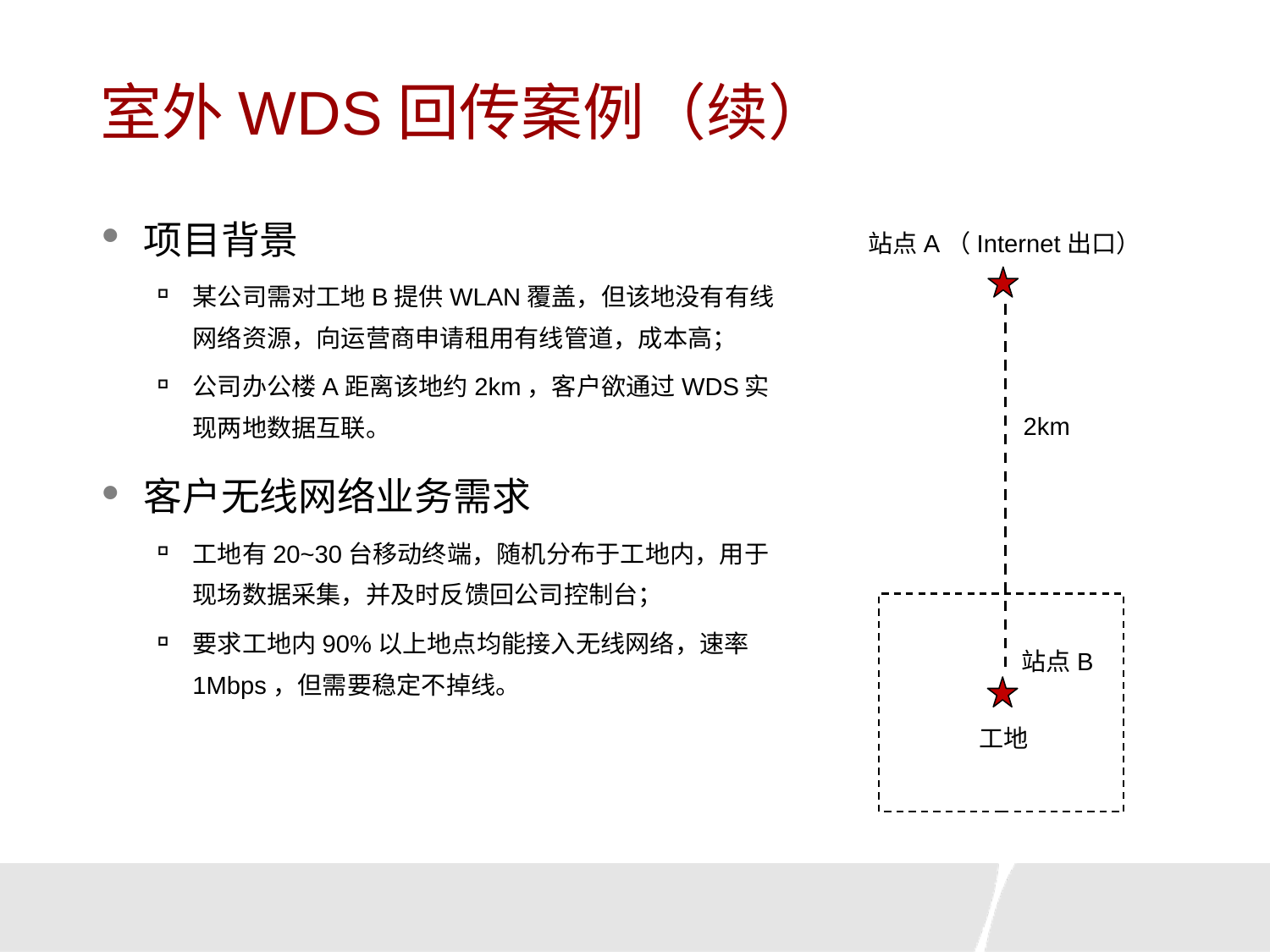

# 室外WDS回传案例（续）
项目背景
某公司需对工地B提供WLAN覆盖，但该地没有有线网络资源，向运营商申请租用有线管道，成本高；
公司办公楼A距离该地约2km，客户欲通过WDS实现两地数据互联。
客户无线网络业务需求
工地有20~30台移动终端，随机分布于工地内，用于现场数据采集，并及时反馈回公司控制台；
要求工地内90%以上地点均能接入无线网络，速率1Mbps，但需要稳定不掉线。
站点A（Internet出口）

2km

站点B

工地